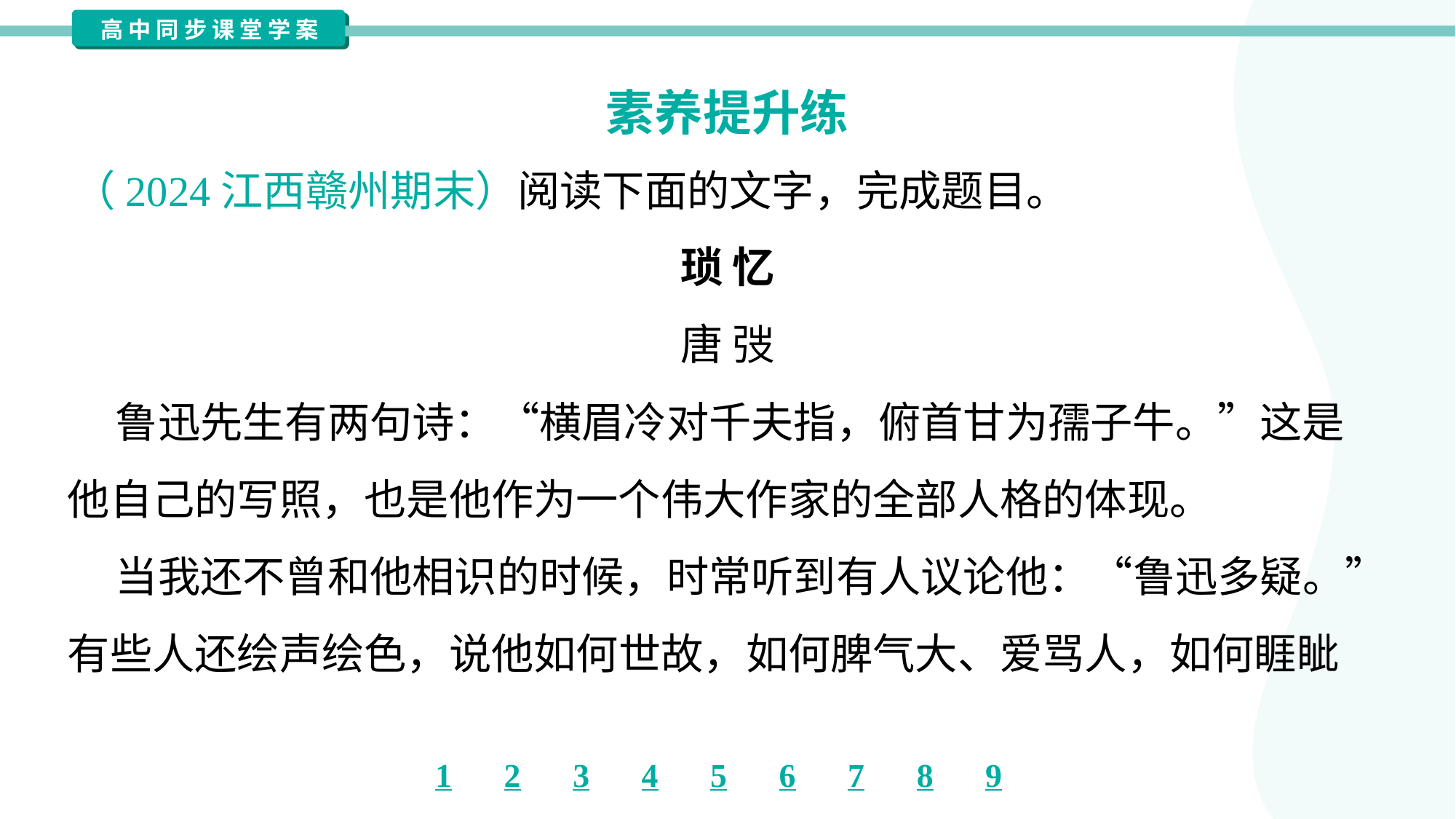

素养提升练
（2024江西赣州期末）阅读下面的文字，完成题目。
琐 忆
唐 弢
    鲁迅先生有两句诗：“横眉冷对千夫指，俯首甘为孺子牛。”这是
他自己的写照，也是他作为一个伟大作家的全部人格的体现。
    当我还不曾和他相识的时候，时常听到有人议论他：“鲁迅多疑。”
有些人还绘声绘色，说他如何世故，如何脾气大、爱骂人，如何睚眦